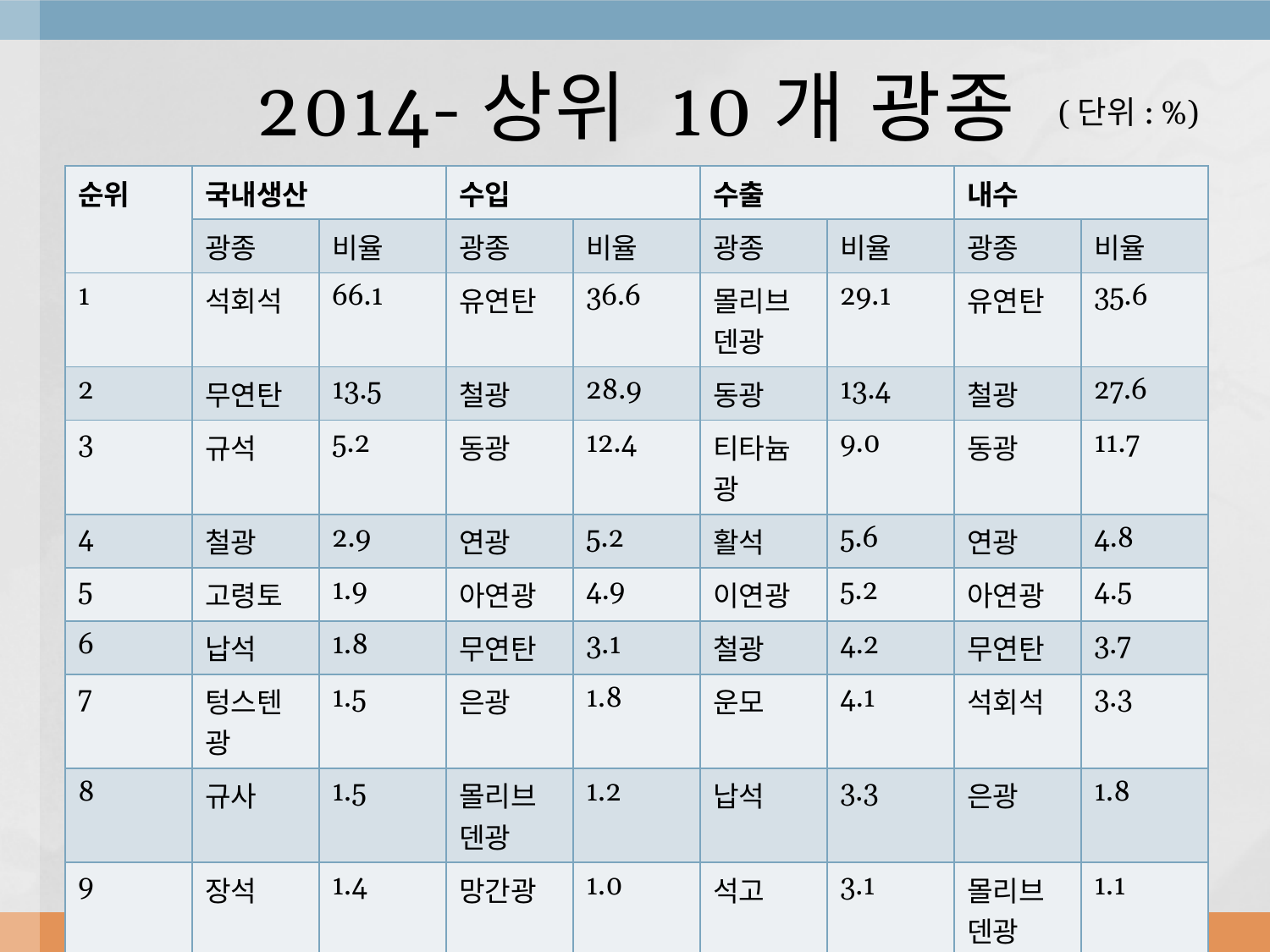

# 2014-상위 10개 광종
(단위: %)
| 순위 | 국내생산 |  | 수입 |  | 수출 |  | 내수 |  |
| --- | --- | --- | --- | --- | --- | --- | --- | --- |
|  | 광종 | 비율 | 광종 | 비율 | 광종 | 비율 | 광종 | 비율 |
| 1 | 석회석 | 66.1 | 유연탄 | 36.6 | 몰리브덴광 | 29.1 | 유연탄 | 35.6 |
| 2 | 무연탄 | 13.5 | 철광 | 28.9 | 동광 | 13.4 | 철광 | 27.6 |
| 3 | 규석 | 5.2 | 동광 | 12.4 | 티타늄광 | 9.0 | 동광 | 11.7 |
| 4 | 철광 | 2.9 | 연광 | 5.2 | 활석 | 5.6 | 연광 | 4.8 |
| 5 | 고령토 | 1.9 | 아연광 | 4.9 | 이연광 | 5.2 | 아연광 | 4.5 |
| 6 | 납석 | 1.8 | 무연탄 | 3.1 | 철광 | 4.2 | 무연탄 | 3.7 |
| 7 | 텅스텐광 | 1.5 | 은광 | 1.8 | 운모 | 4.1 | 석회석 | 3.3 |
| 8 | 규사 | 1.5 | 몰리브덴광 | 1.2 | 납석 | 3.3 | 은광 | 1.8 |
| 9 | 장석 | 1.4 | 망간광 | 1.0 | 석고 | 3.1 | 몰리브덴광 | 1.1 |
| 10 | 티타늄광 | 1.3 | 니켈광 | 0.5 | 석회석 | 2.9 | 망간광 | 1.0 |
7